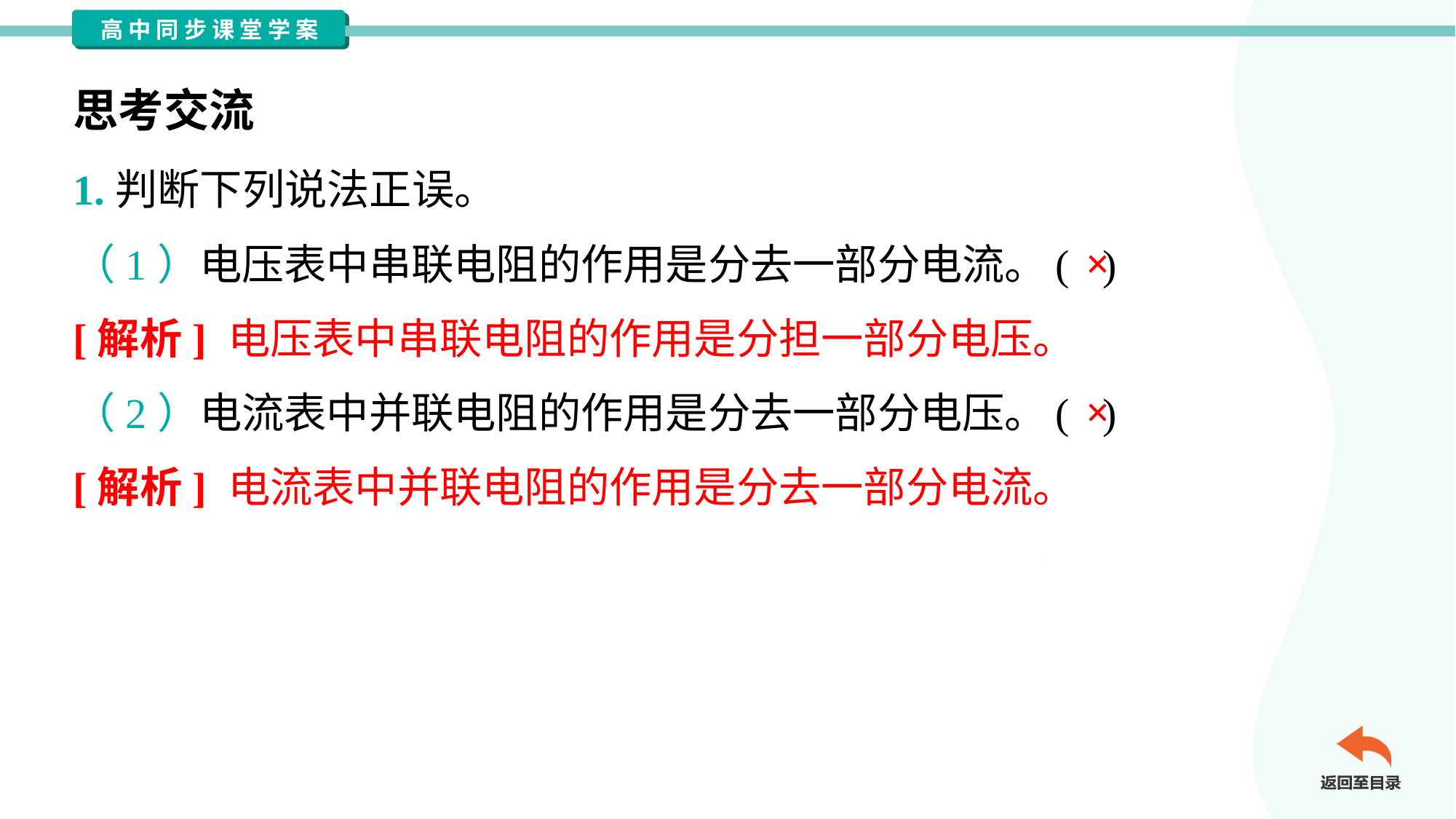

思考交流
1.判断下列说法正误。
×
（1）电压表中串联电阻的作用是分去一部分电流。	(   )
[解析] 电压表中串联电阻的作用是分担一部分电压。
×
（2）电流表中并联电阻的作用是分去一部分电压。	(   )
[解析] 电流表中并联电阻的作用是分去一部分电流。